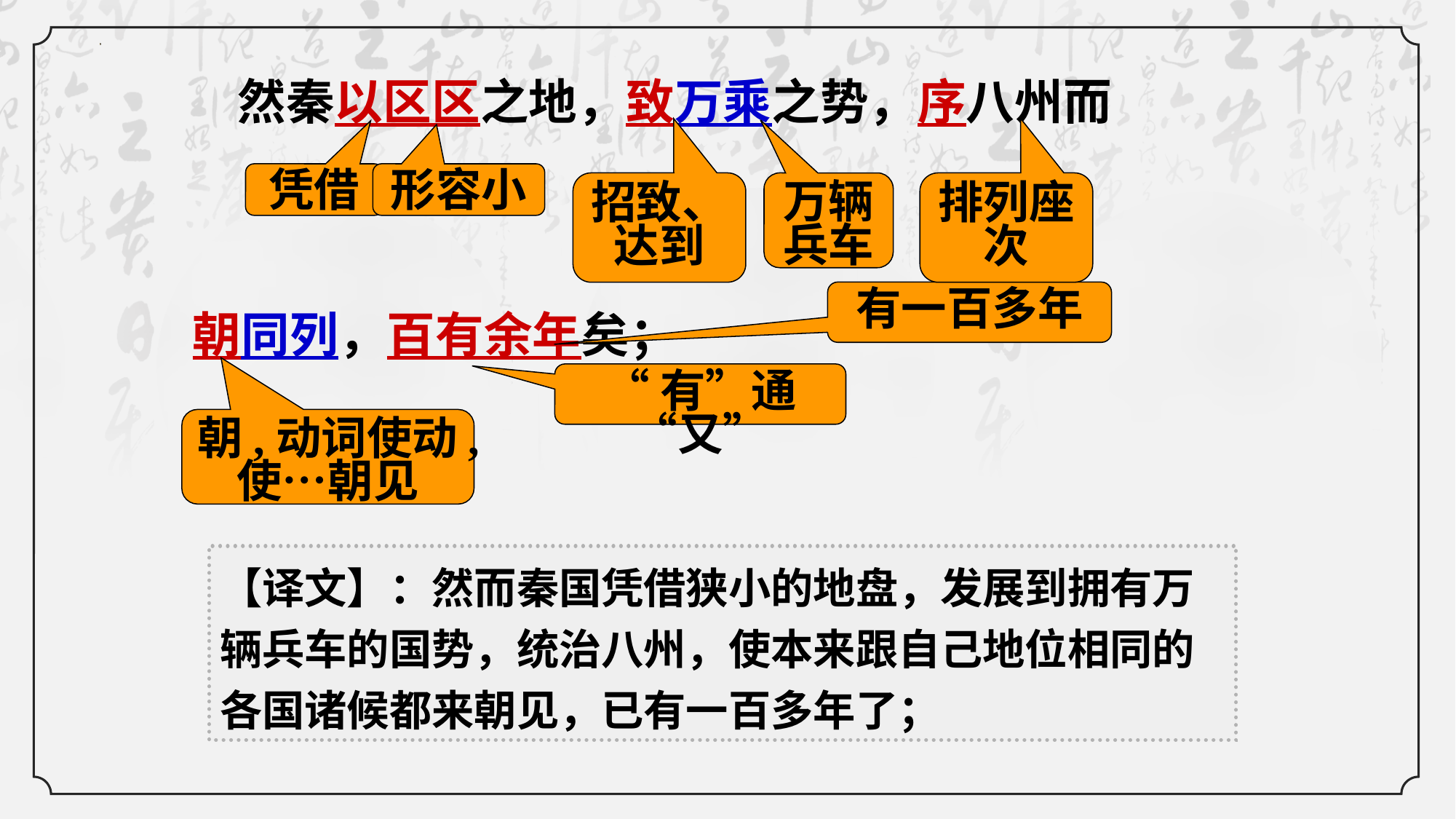

然秦以区区之地，致万乘之势，序八州而

朝同列，百有余年矣；
凭借
形容小
招致、达到
万辆兵车
排列座次
有一百多年
“有”通“又”
朝,动词使动,使…朝见
【译文】：然而秦国凭借狭小的地盘，发展到拥有万辆兵车的国势，统治八州，使本来跟自己地位相同的各国诸候都来朝见，已有一百多年了；